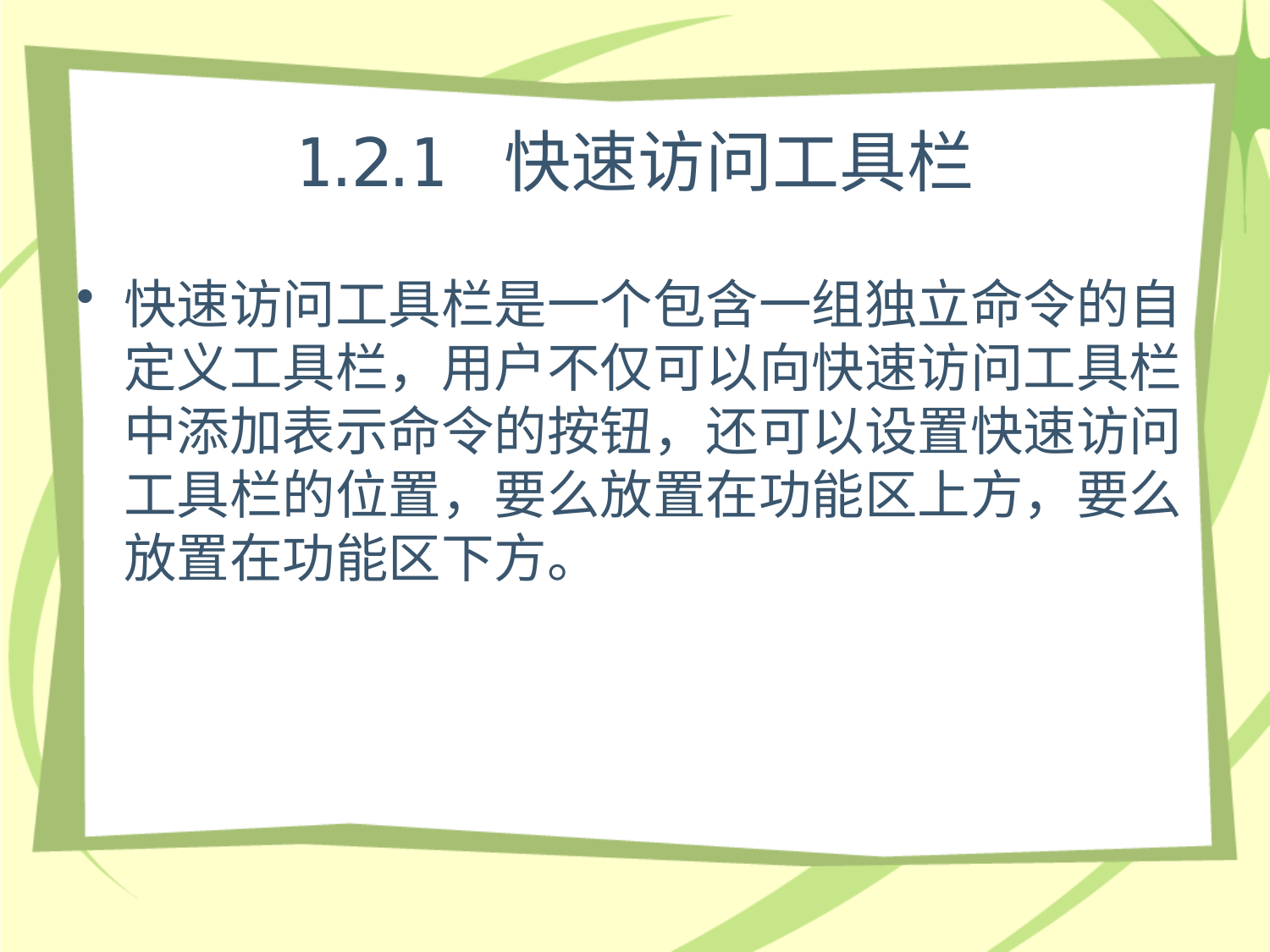

# 1.2.1  快速访问工具栏
快速访问工具栏是一个包含一组独立命令的自定义工具栏，用户不仅可以向快速访问工具栏中添加表示命令的按钮，还可以设置快速访问工具栏的位置，要么放置在功能区上方，要么放置在功能区下方。